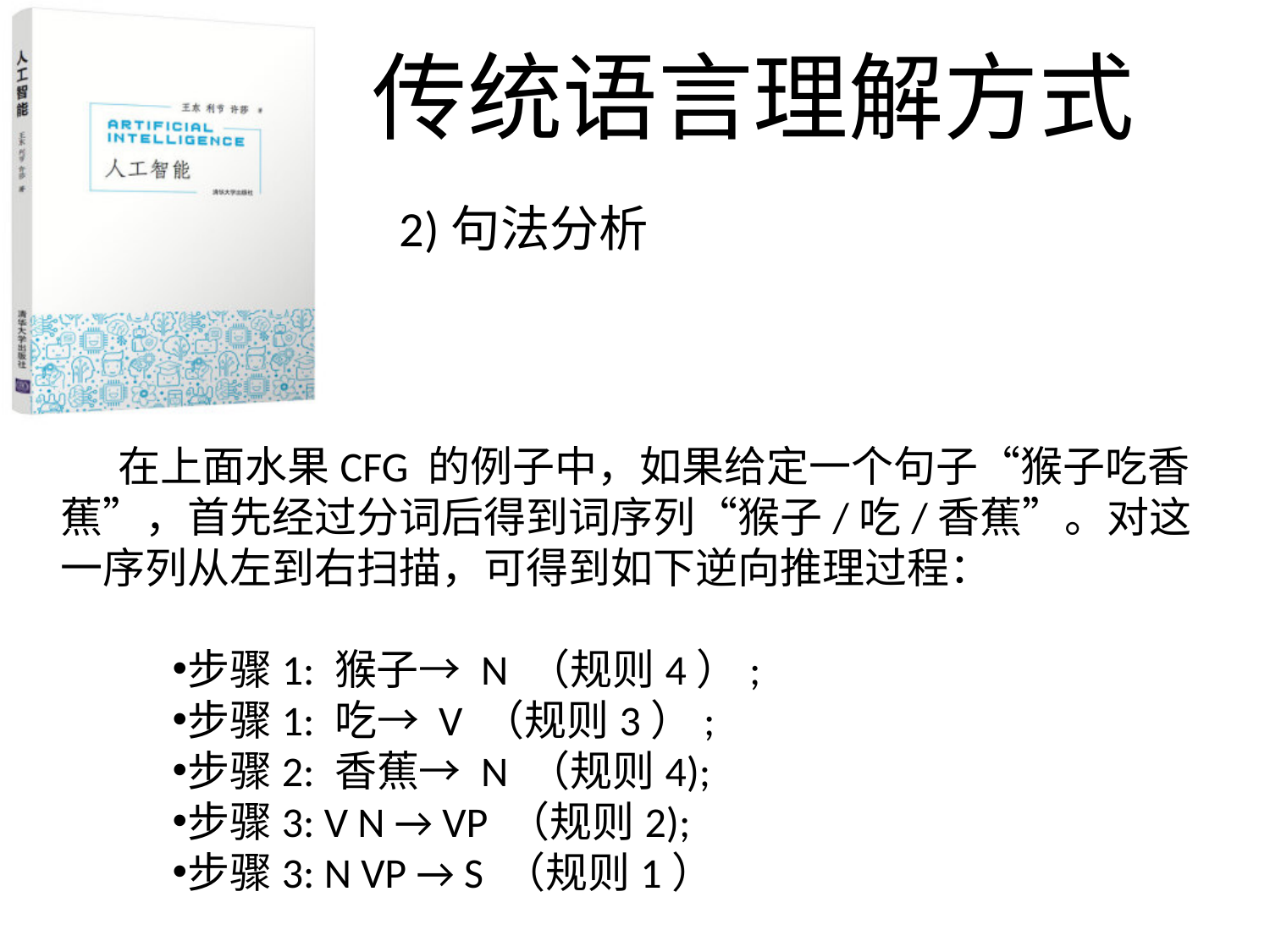

传统语言理解方式
2)句法分析
     在上面水果CFG 的例子中，如果给定一个句子“猴子吃香蕉”，首先经过分词后得到词序列“猴子/吃/香蕉”。对这一序列从左到右扫描，可得到如下逆向推理过程：

步骤1: 猴子→ N （规则4）;
步骤1: 吃→ V （规则3）;
步骤2: 香蕉→ N （规则4);
步骤3: V N → VP （规则2);
步骤3: N VP → S （规则1）